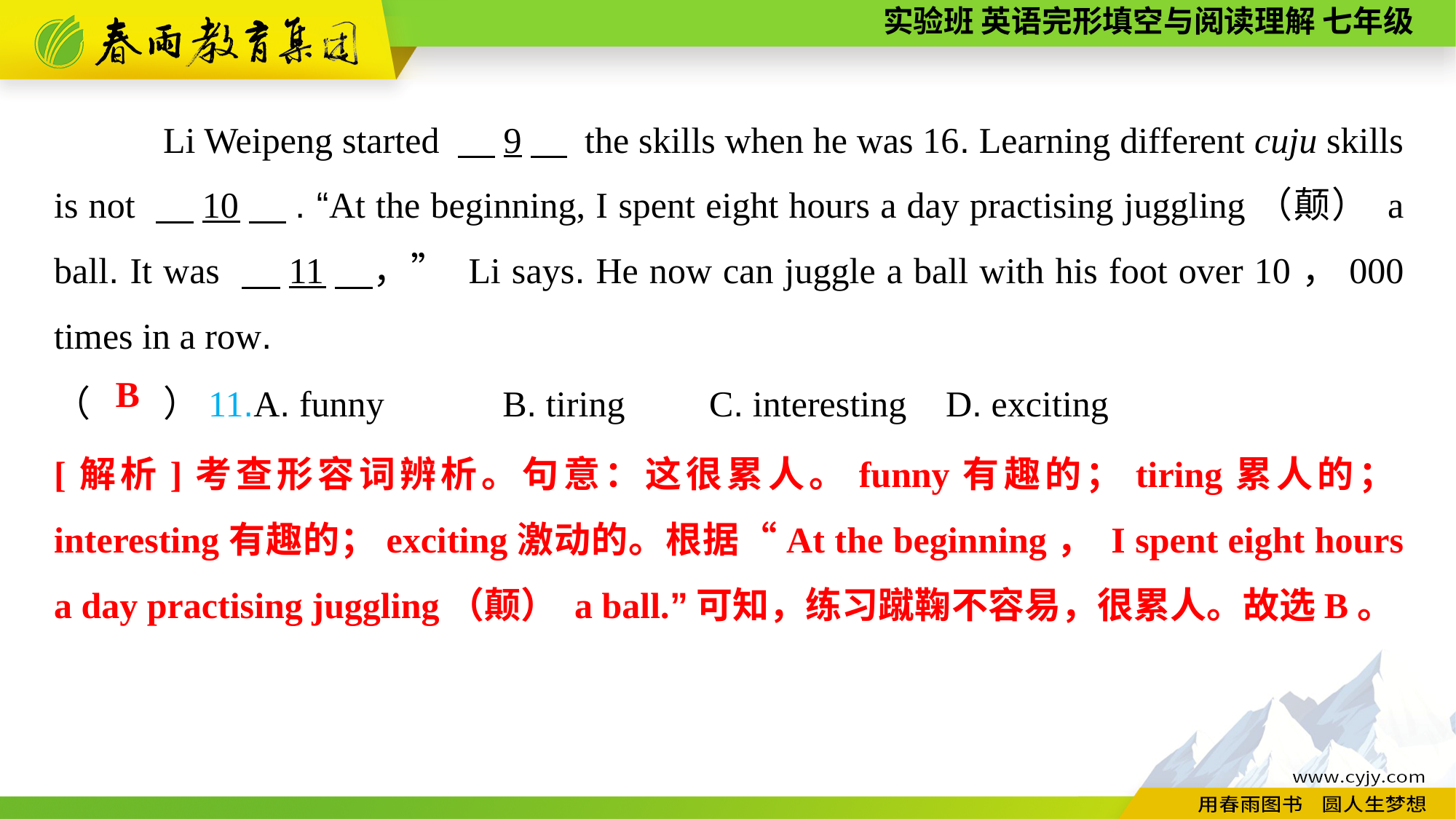

Li Weipeng started 　9　 the skills when he was 16. Learning different cuju skills is not 　10　. “At the beginning, I spent eight hours a day practising juggling（颠） a ball. It was 　11　，” Li says. He now can juggle a ball with his foot over 10，000 times in a row.
（　　）11.A. funny             B. tiring 	C. interesting	  D. exciting
B
[解析]考查形容词辨析。句意：这很累人。funny有趣的；tiring累人的；interesting有趣的；exciting激动的。根据“At the beginning， I spent eight hours a day practising juggling（颠） a ball.”可知，练习蹴鞠不容易，很累人。故选B。